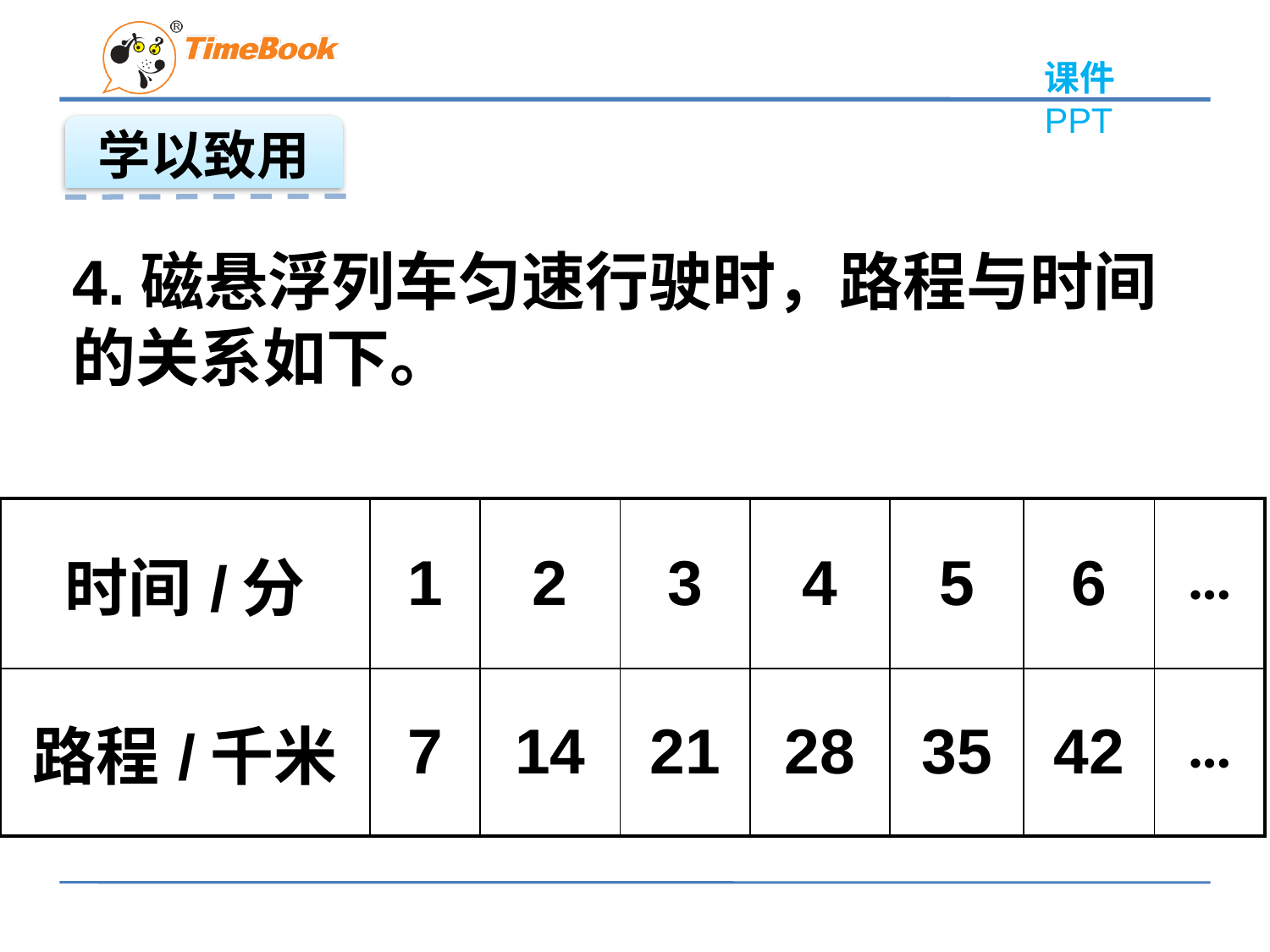

学以致用
4.磁悬浮列车匀速行驶时，路程与时间的关系如下。
| 时间/分 | 1 | 2 | 3 | 4 | 5 | 6 | … |
| --- | --- | --- | --- | --- | --- | --- | --- |
| 路程/千米 | 7 | 14 | 21 | 28 | 35 | 42 | … |